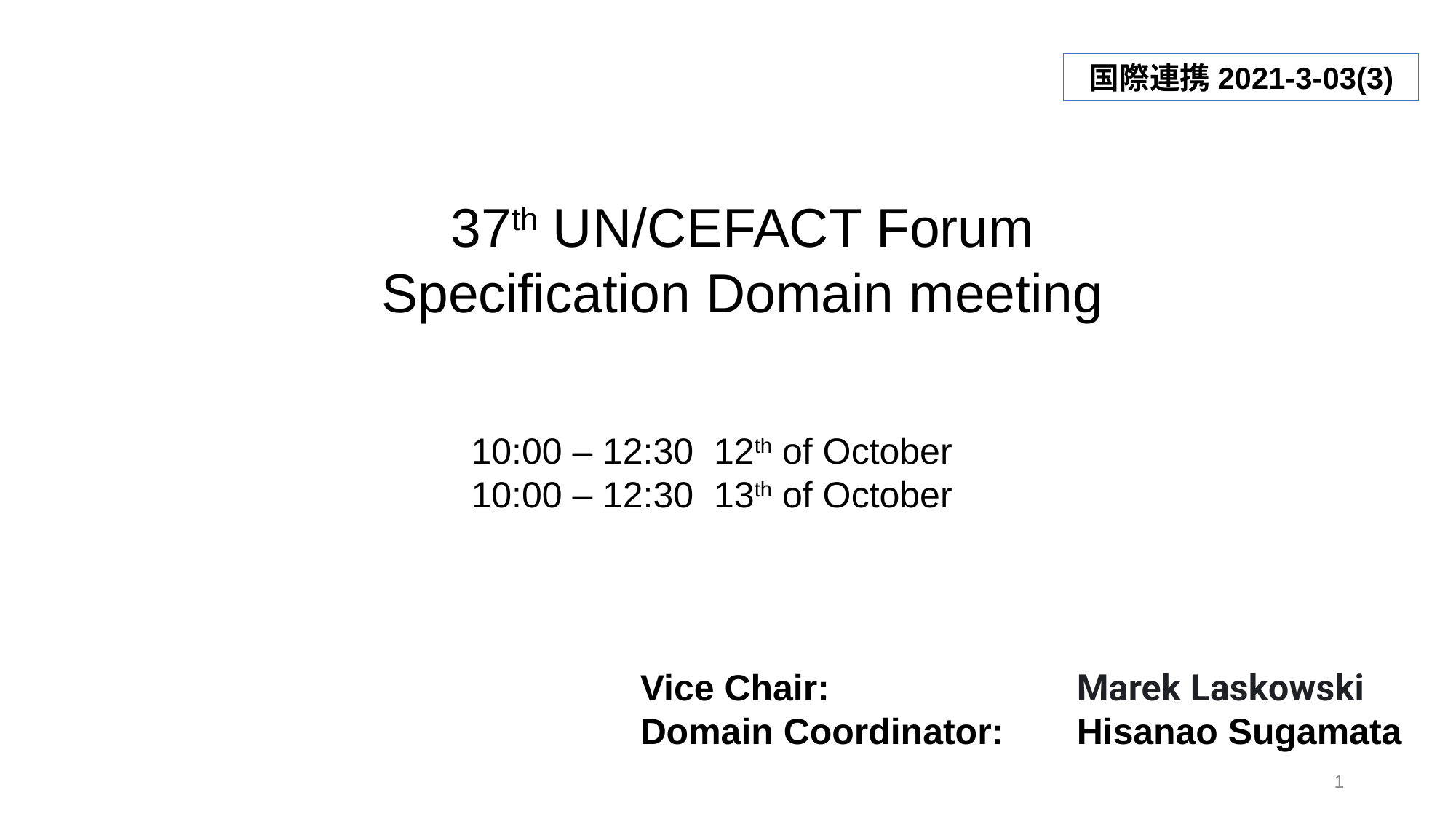

国際連携2021-3-03(3)
37th UN/CEFACT Forum
Specification Domain meeting

10:00 – 12:30  12th of October
10:00 – 12:30  13th of October

Vice Chair:			Marek Laskowski
Domain Coordinator:	Hisanao Sugamata
1